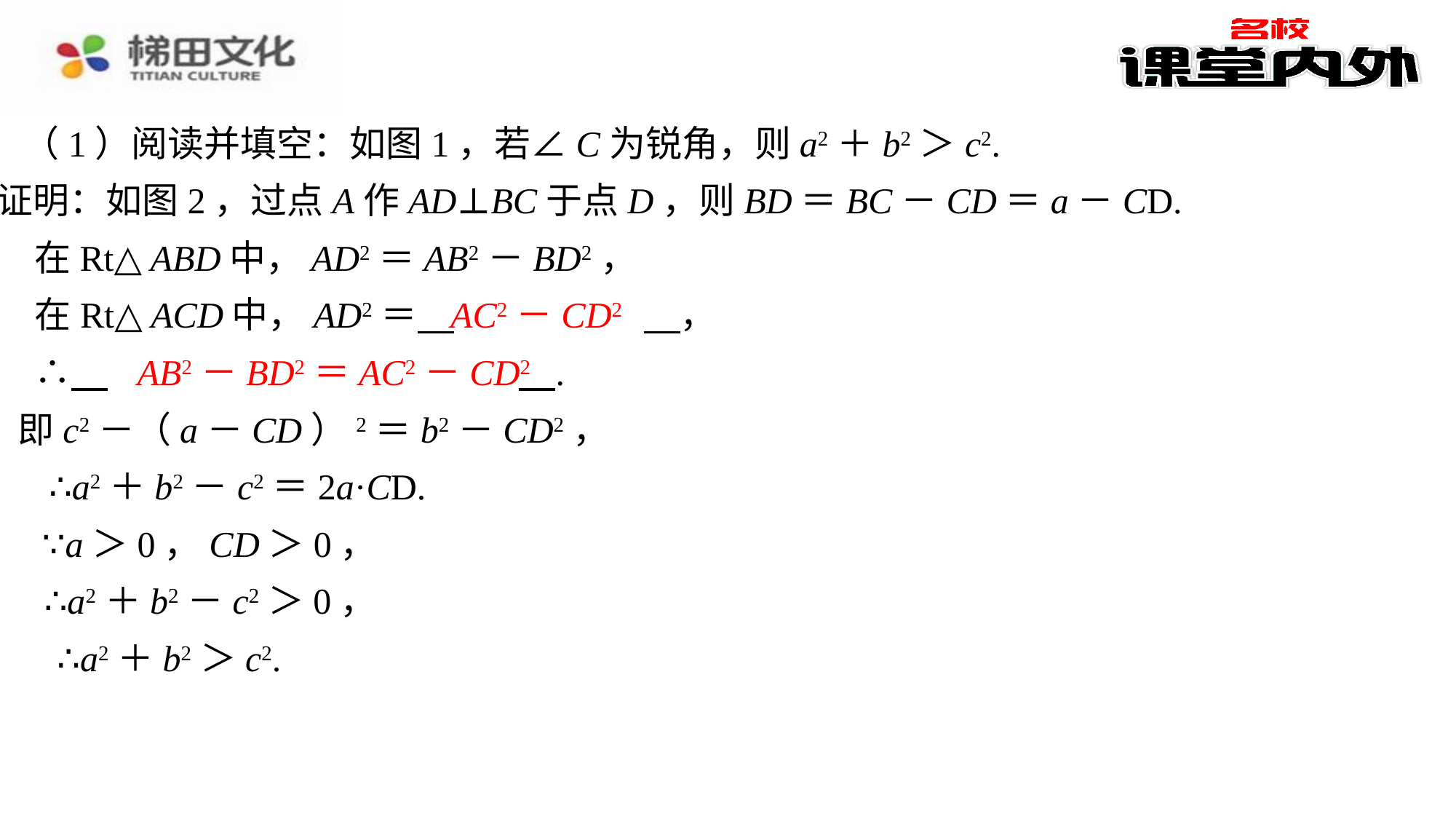

（1）阅读并填空：如图1，若∠C为锐角，则a2＋b2＞c2.
证明：如图2，过点A作AD⊥BC于点D，则BD＝BC－CD＝a－CD.
在Rt△ABD中，AD2＝AB2－BD2，
AC2－CD2
在Rt△ACD中，AD2＝ 　AC2－CD2　⁠，
AB2－BD2＝AC2－CD2
∴ 　AB2－BD2＝AC2－CD2　⁠.
即c2－（a－CD）2＝b2－CD2，
∴a2＋b2－c2＝2a·CD.
∵a＞0，CD＞0，
∴a2＋b2－c2＞0，
∴a2＋b2＞c2.